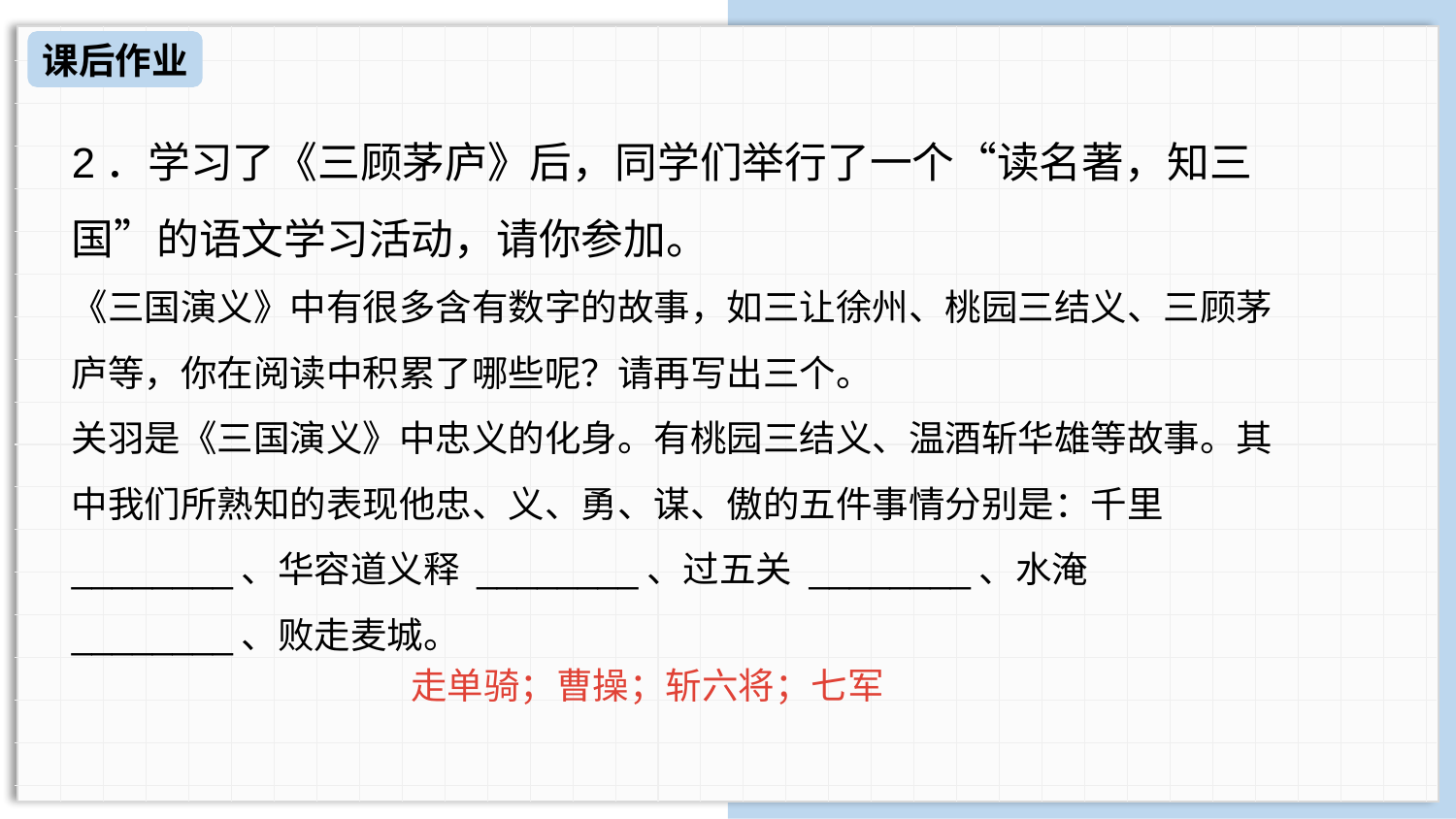

课后作业
2．学习了《三顾茅庐》后，同学们举行了一个“读名著，知三国”的语文学习活动，请你参加。
《三国演义》中有很多含有数字的故事，如三让徐州、桃园三结义、三顾茅庐等，你在阅读中积累了哪些呢？请再写出三个。
关羽是《三国演义》中忠义的化身。有桃园三结义、温酒斩华雄等故事。其中我们所熟知的表现他忠、义、勇、谋、傲的五件事情分别是：千里 ________、华容道义释 ________、过五关 ________、水淹 ________、败走麦城。
走单骑；曹操；斩六将；七军